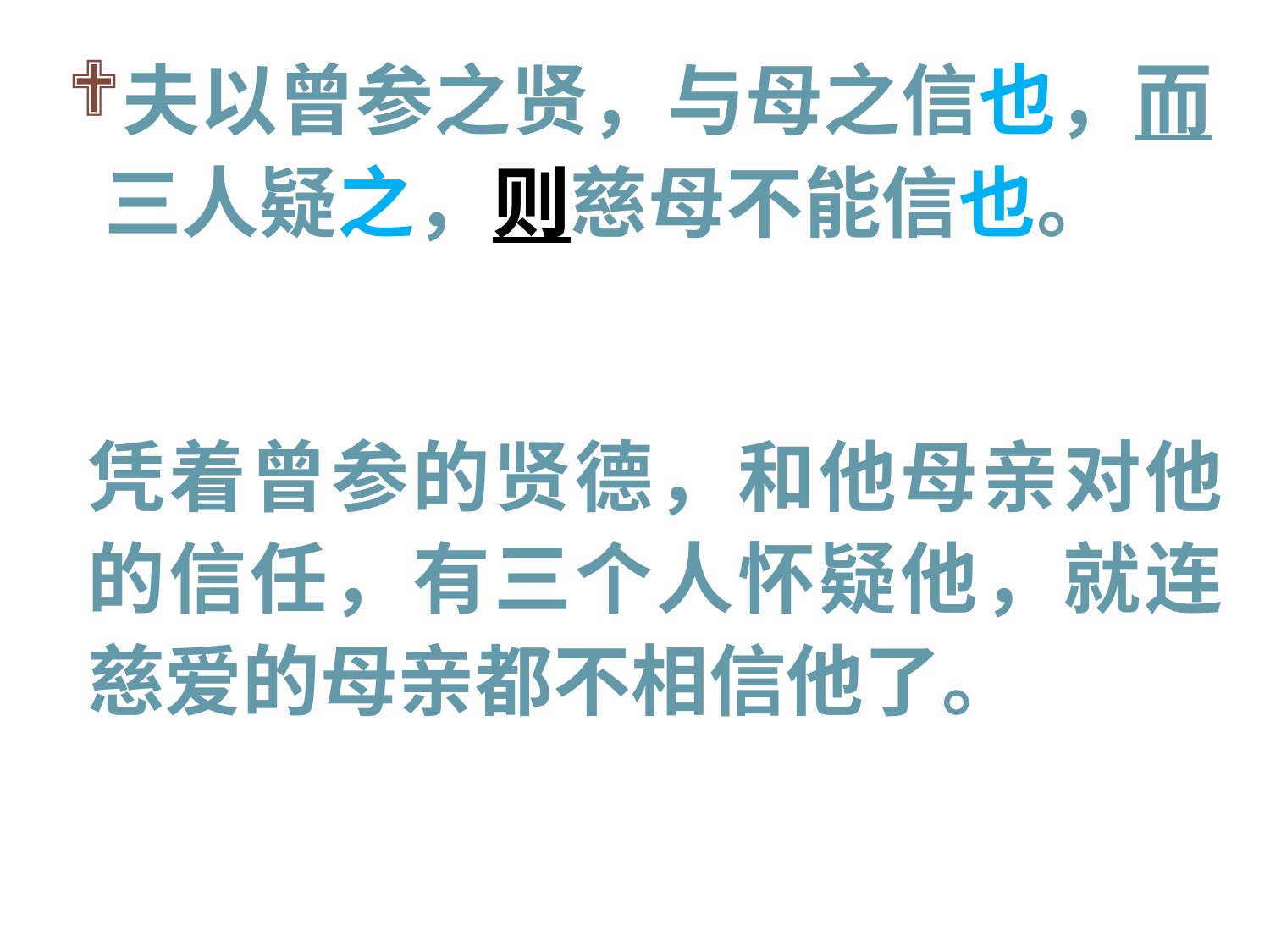

夫以曾参之贤，与母之信也，而三人疑之，则慈母不能信也。
凭着曾参的贤德，和他母亲对他的信任，有三个人怀疑他，就连慈爱的母亲都不相信他了。
#
